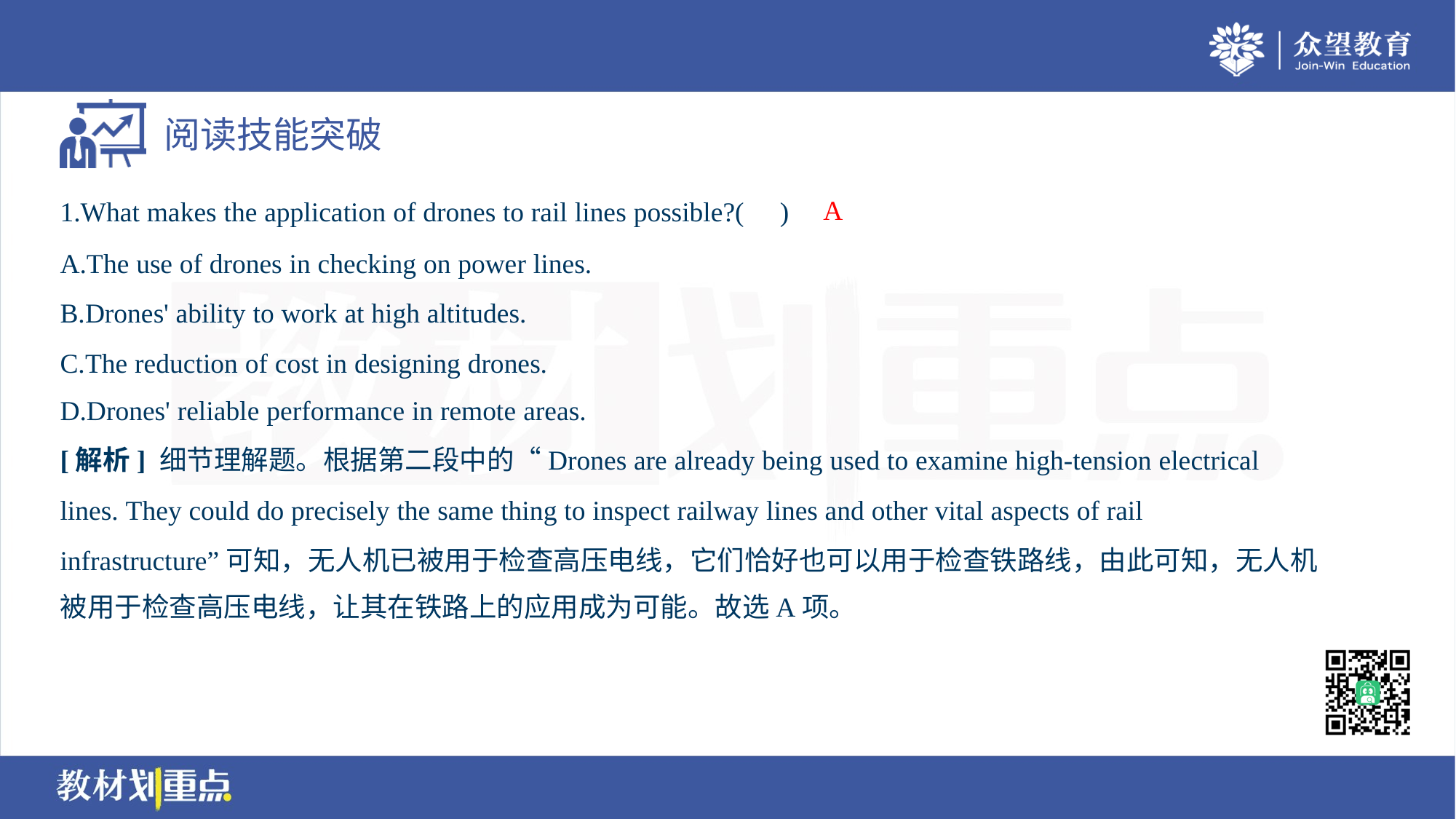

A
1.What makes the application of drones to rail lines possible?(     )
A.The use of drones in checking on power lines.
B.Drones' ability to work at high altitudes.
C.The reduction of cost in designing drones.
D.Drones' reliable performance in remote areas.
[解析] 细节理解题。根据第二段中的“Drones are already being used to examine high-tension electrical
lines. They could do precisely the same thing to inspect railway lines and other vital aspects of rail
infrastructure”可知，无人机已被用于检查高压电线，它们恰好也可以用于检查铁路线，由此可知，无人机
被用于检查高压电线，让其在铁路上的应用成为可能。故选A项。